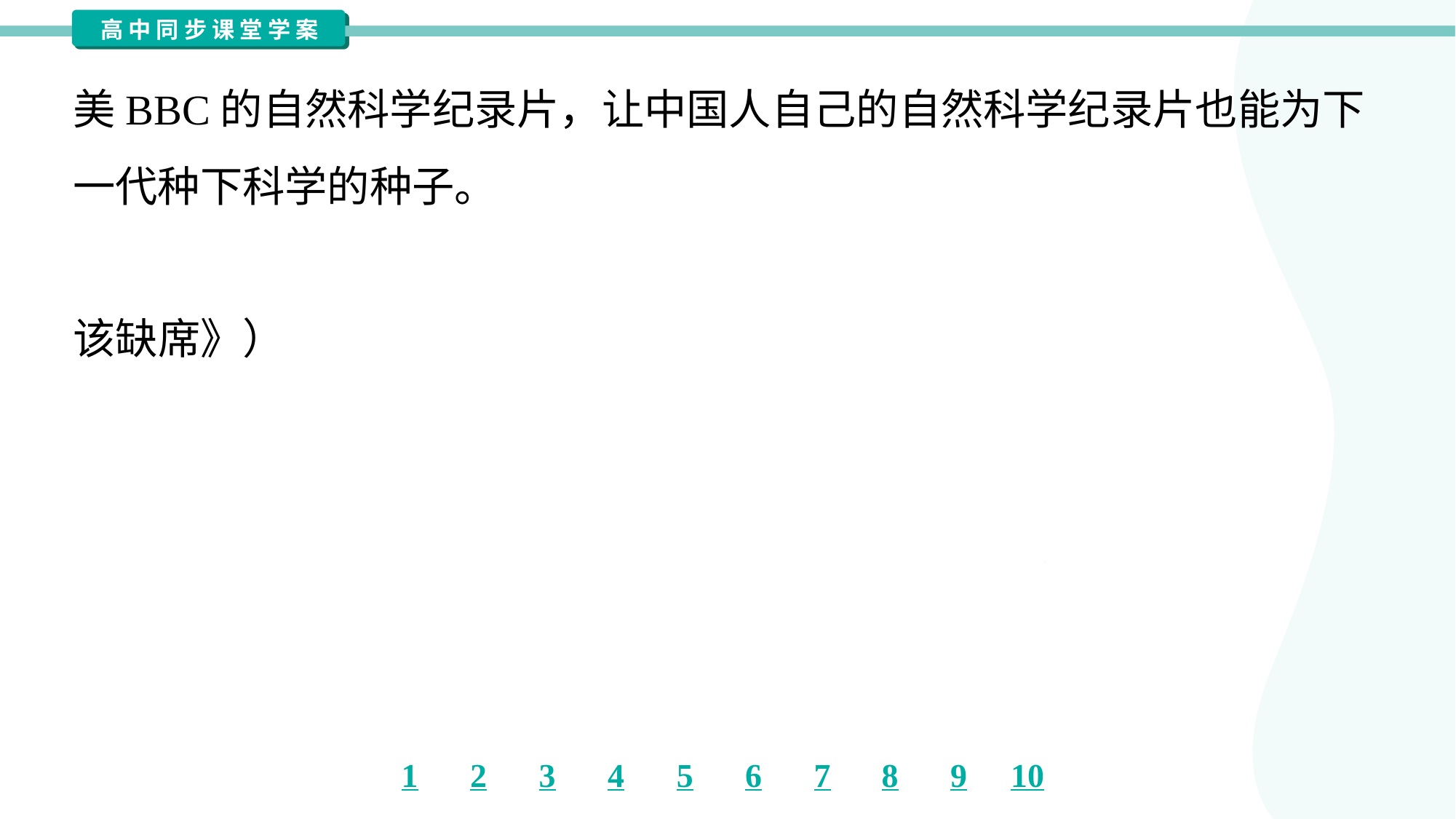

美BBC的自然科学纪录片，让中国人自己的自然科学纪录片也能为下
一代种下科学的种子。
（摘编自《40年前美国纪录片〈宇宙〉影响了一代人，今天中国不应
该缺席》）#1.3.5